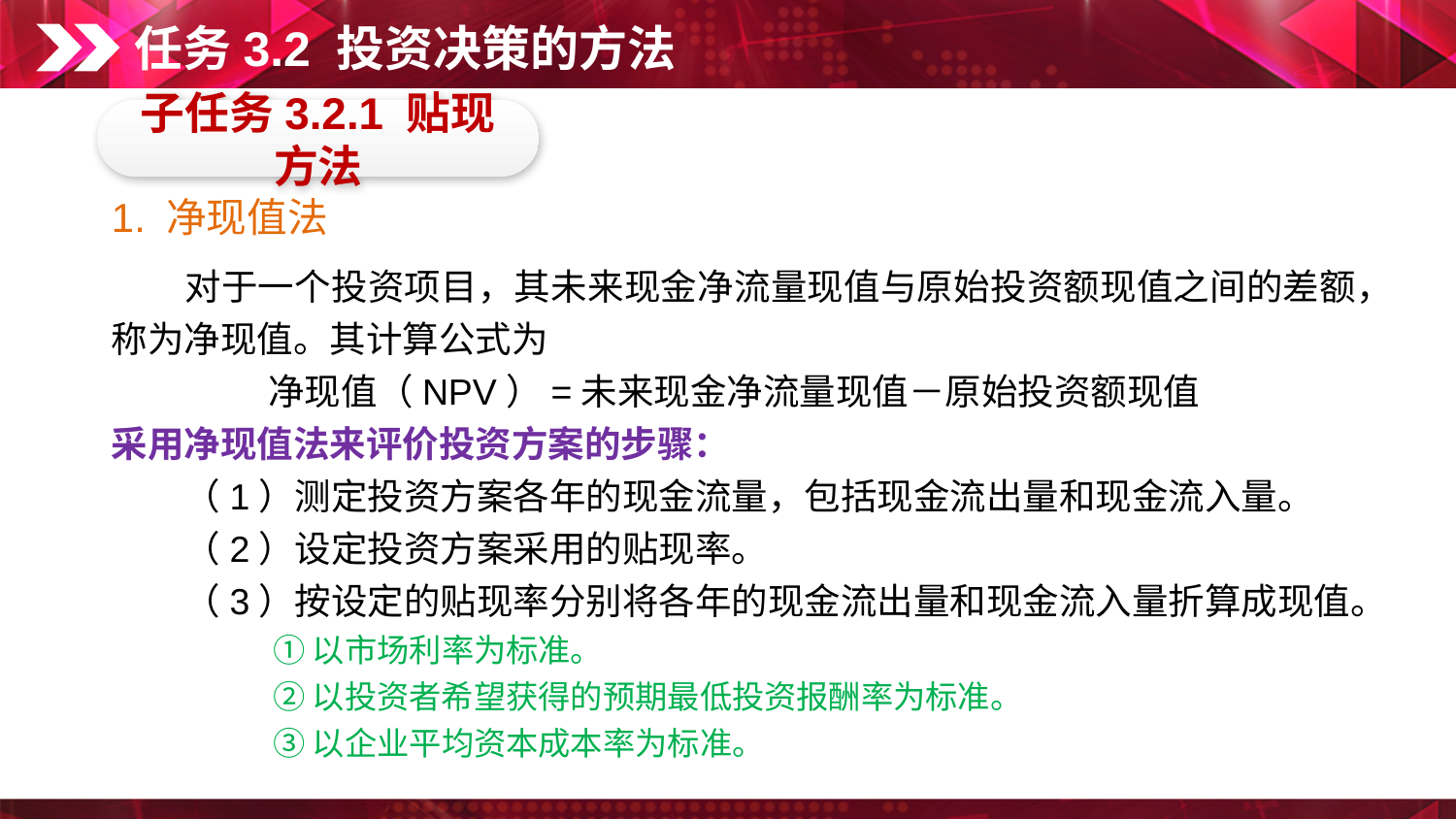

任务3.2 投资决策的方法

子任务3.2.1 贴现方法
1. 净现值法
　　对于一个投资项目，其未来现金净流量现值与原始投资额现值之间的差额，称为净现值。其计算公式为
净现值（NPV）=未来现金净流量现值－原始投资额现值
采用净现值法来评价投资方案的步骤：
　　（1）测定投资方案各年的现金流量，包括现金流出量和现金流入量。
　　（2）设定投资方案采用的贴现率。
　　（3）按设定的贴现率分别将各年的现金流出量和现金流入量折算成现值。
　　　　　① 以市场利率为标准。
　　　　　② 以投资者希望获得的预期最低投资报酬率为标准。
　　　　　③ 以企业平均资本成本率为标准。